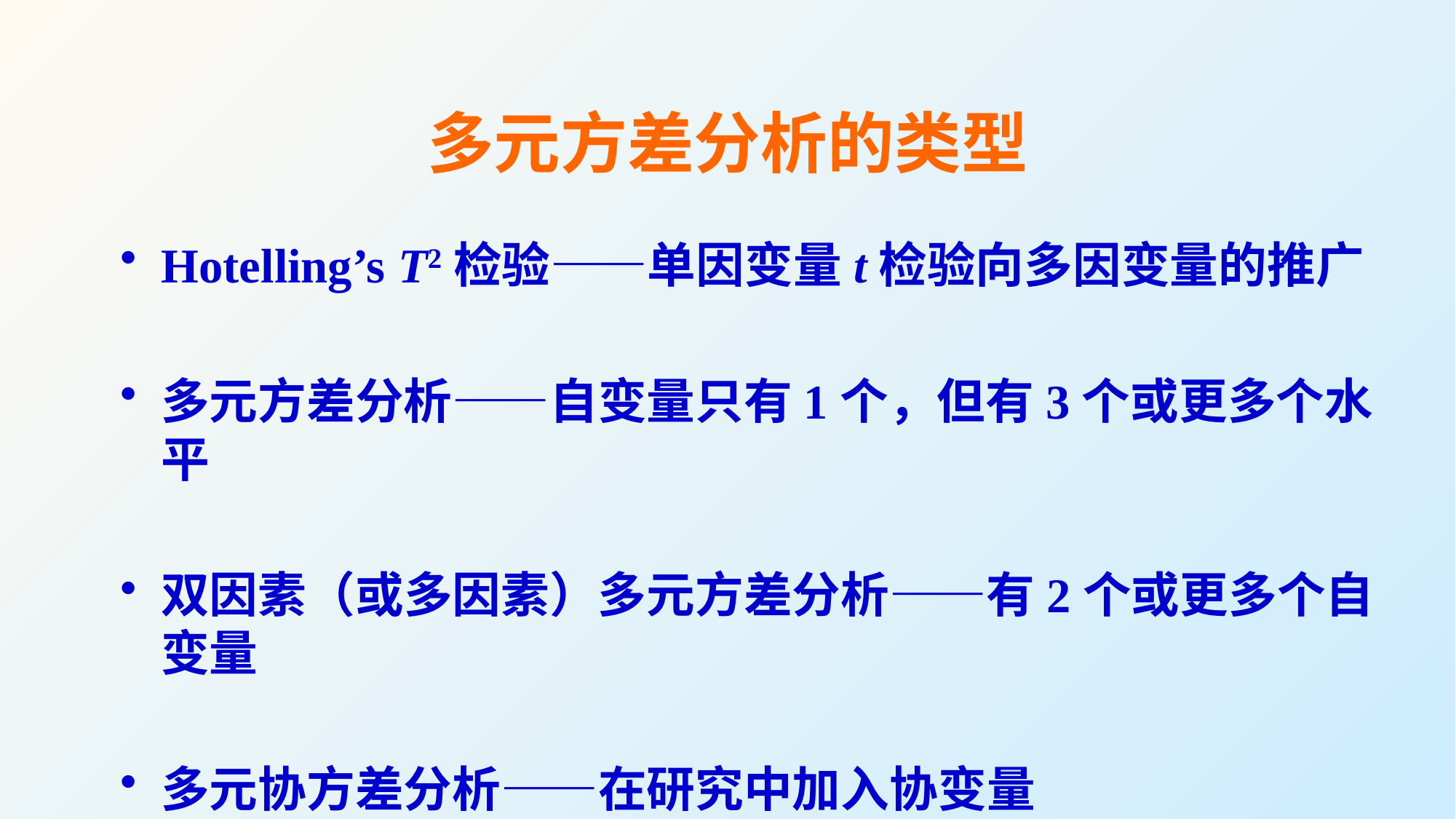

# 多元方差分析的类型
Hotelling’s T2检验——单因变量t检验向多因变量的推广

多元方差分析——自变量只有1个，但有3个或更多个水平

双因素（或多因素）多元方差分析——有2个或更多个自变量

多元协方差分析——在研究中加入协变量